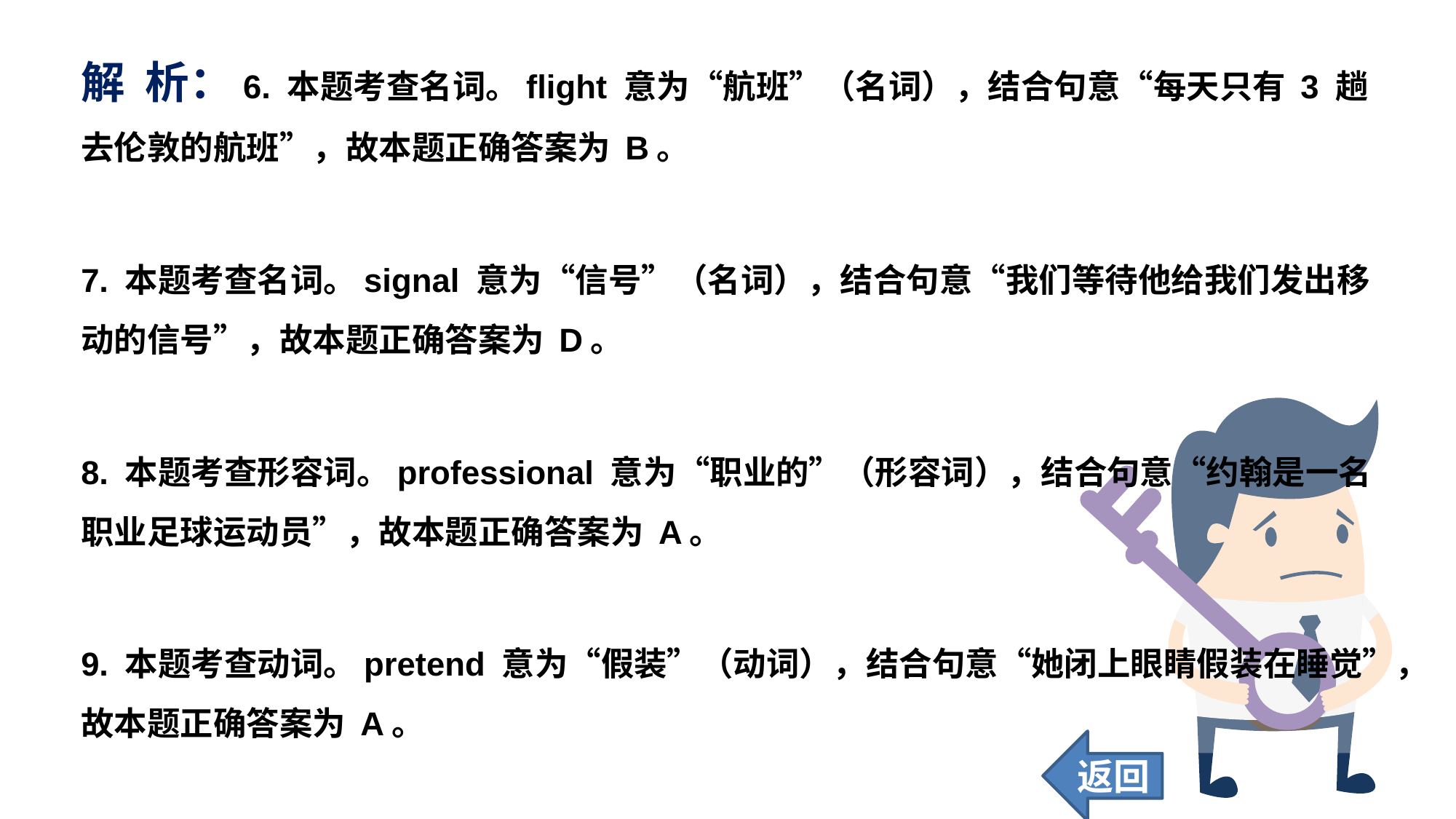

解  析：6. 本题考查名词。flight 意为“航班”（名词），结合句意“每天只有 3 趟去伦敦的航班”，故本题正确答案为 B。

7. 本题考查名词。signal 意为“信号”（名词），结合句意“我们等待他给我们发出移动的信号”，故本题正确答案为 D。

8. 本题考查形容词。professional 意为“职业的”（形容词），结合句意“约翰是一名职业足球运动员”，故本题正确答案为 A。

9. 本题考查动词。pretend 意为“假装”（动词），结合句意“她闭上眼睛假装在睡觉”，故本题正确答案为 A。

返回
57